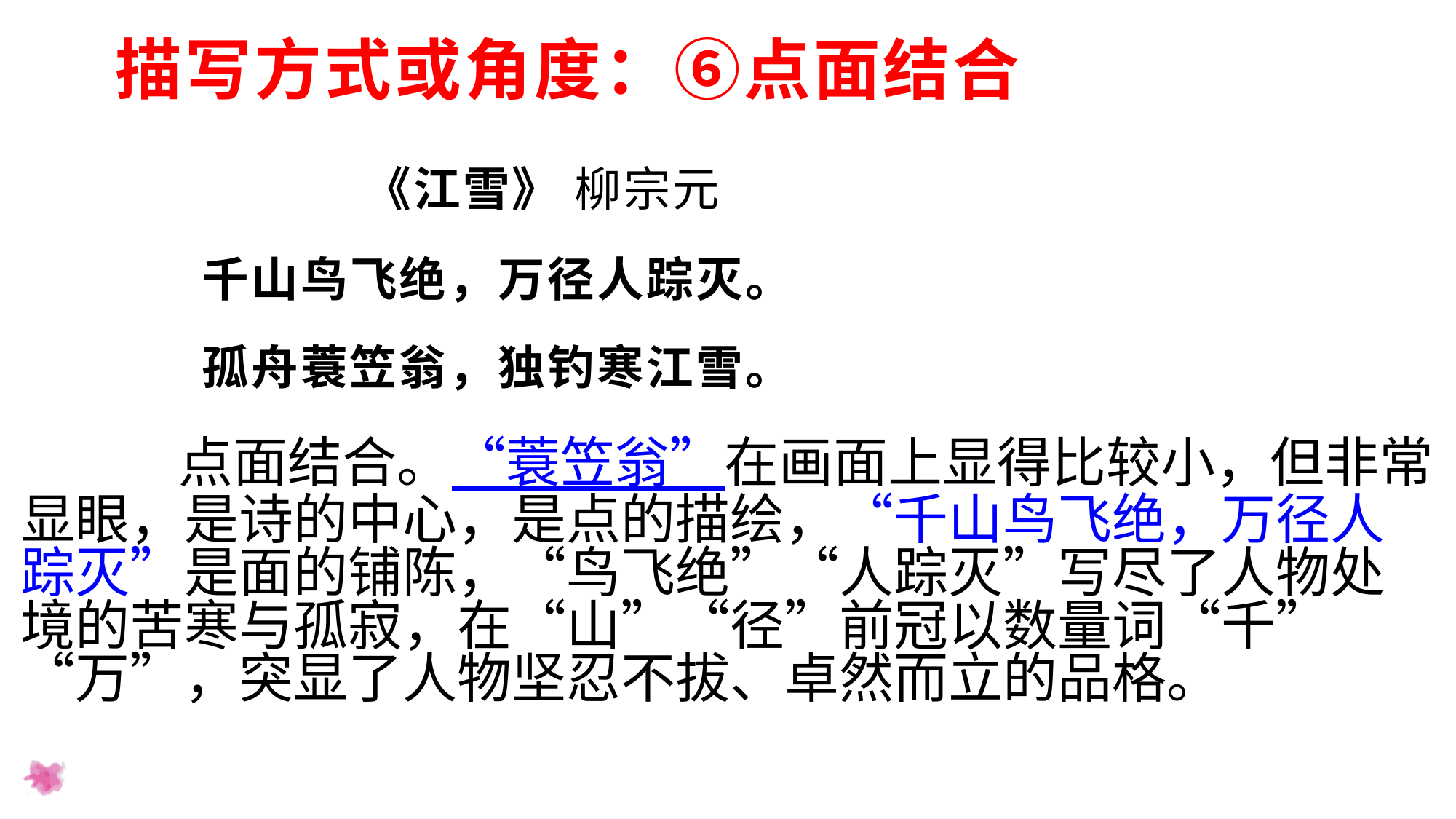

# 描写方式或角度：⑥点面结合
                            《江雪》 柳宗元
            千山鸟飞绝，万径人踪灭。
            孤舟蓑笠翁，独钓寒江雪。
         点面结合。“蓑笠翁”在画面上显得比较小，但非常显眼，是诗的中心，是点的描绘，“千山鸟飞绝，万径人踪灭”是面的铺陈，“鸟飞绝”“人踪灭”写尽了人物处境的苦寒与孤寂，在“山”“径”前冠以数量词“千”“万”，突显了人物坚忍不拔、卓然而立的品格。